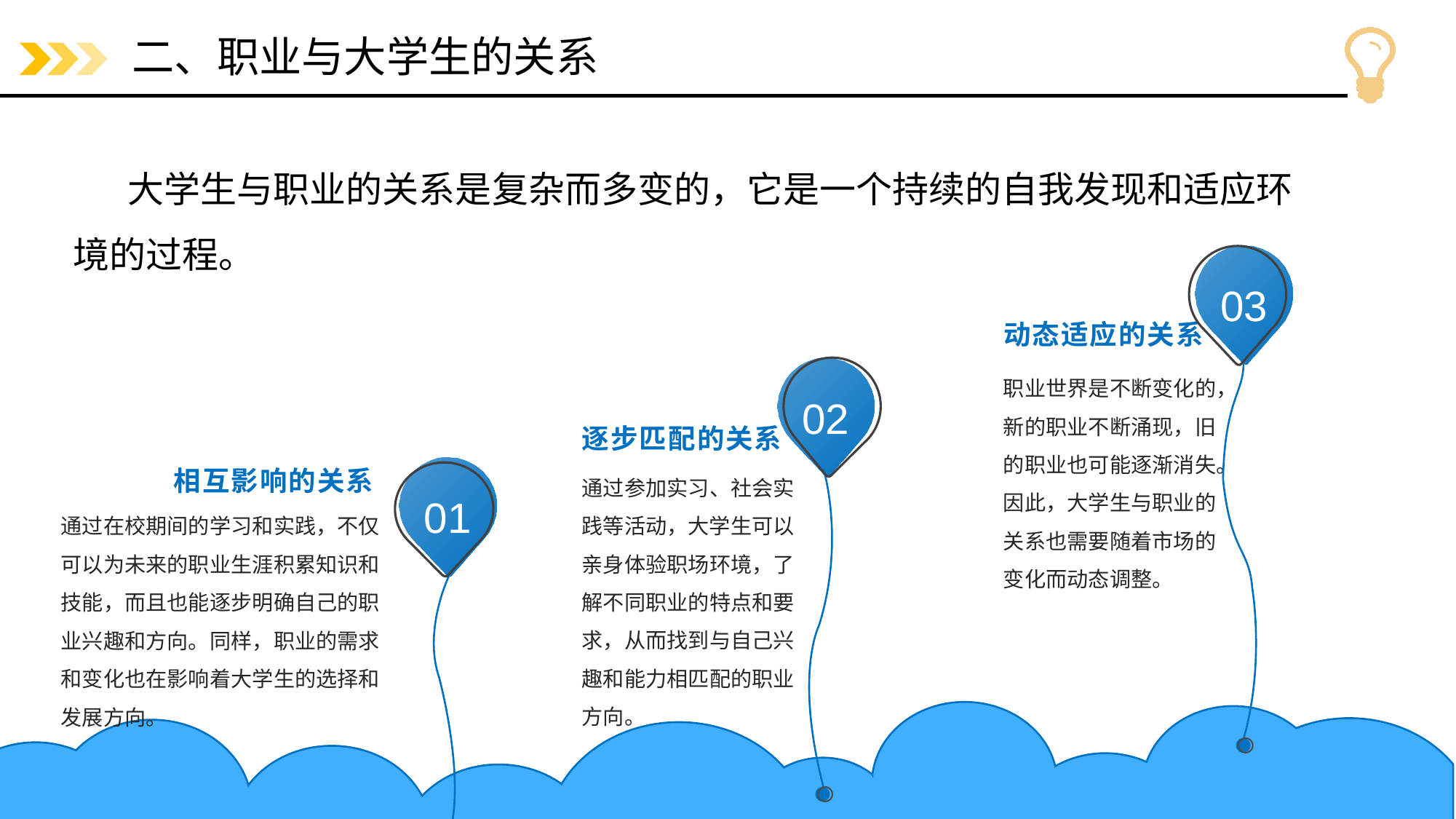

# 二、职业与大学生的关系
大学生与职业的关系是复杂而多变的，它是一个持续的自我发现和适应环境的过程。
03

动态适应的关系
02

职业世界是不断变化的，新的职业不断涌现，旧的职业也可能逐渐消失。因此，大学生与职业的关系也需要随着市场的变化而动态调整。

逐步匹配的关系
相互影响的关系
01
通过参加实习、社会实践等活动，大学生可以亲身体验职场环境，了解不同职业的特点和要求，从而找到与自己兴趣和能力相匹配的职业方向。

通过在校期间的学习和实践，不仅可以为未来的职业生涯积累知识和技能，而且也能逐步明确自己的职业兴趣和方向。同样，职业的需求和变化也在影响着大学生的选择和发展方向。